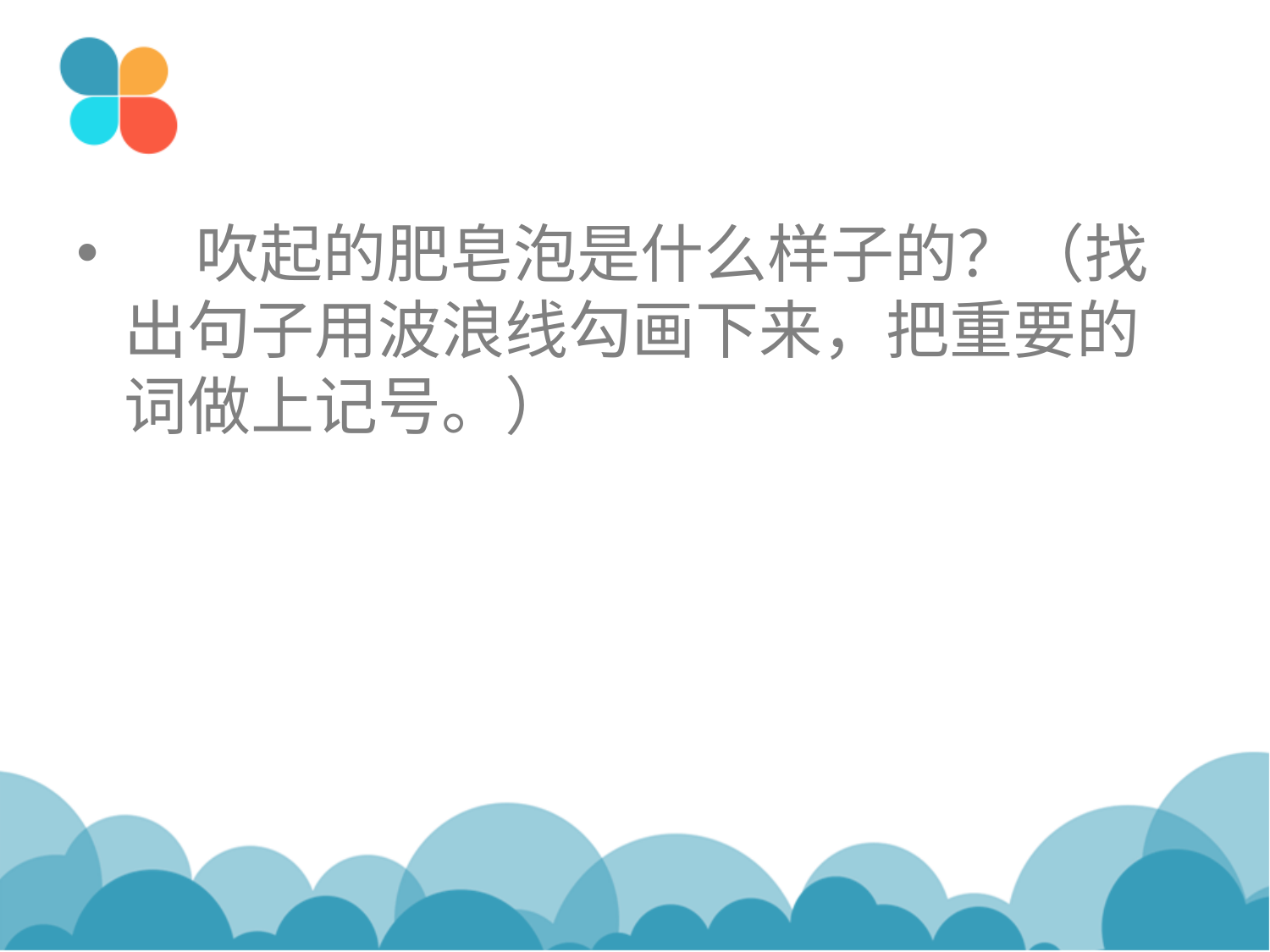

#
    吹起的肥皂泡是什么样子的？（找出句子用波浪线勾画下来，把重要的词做上记号。）